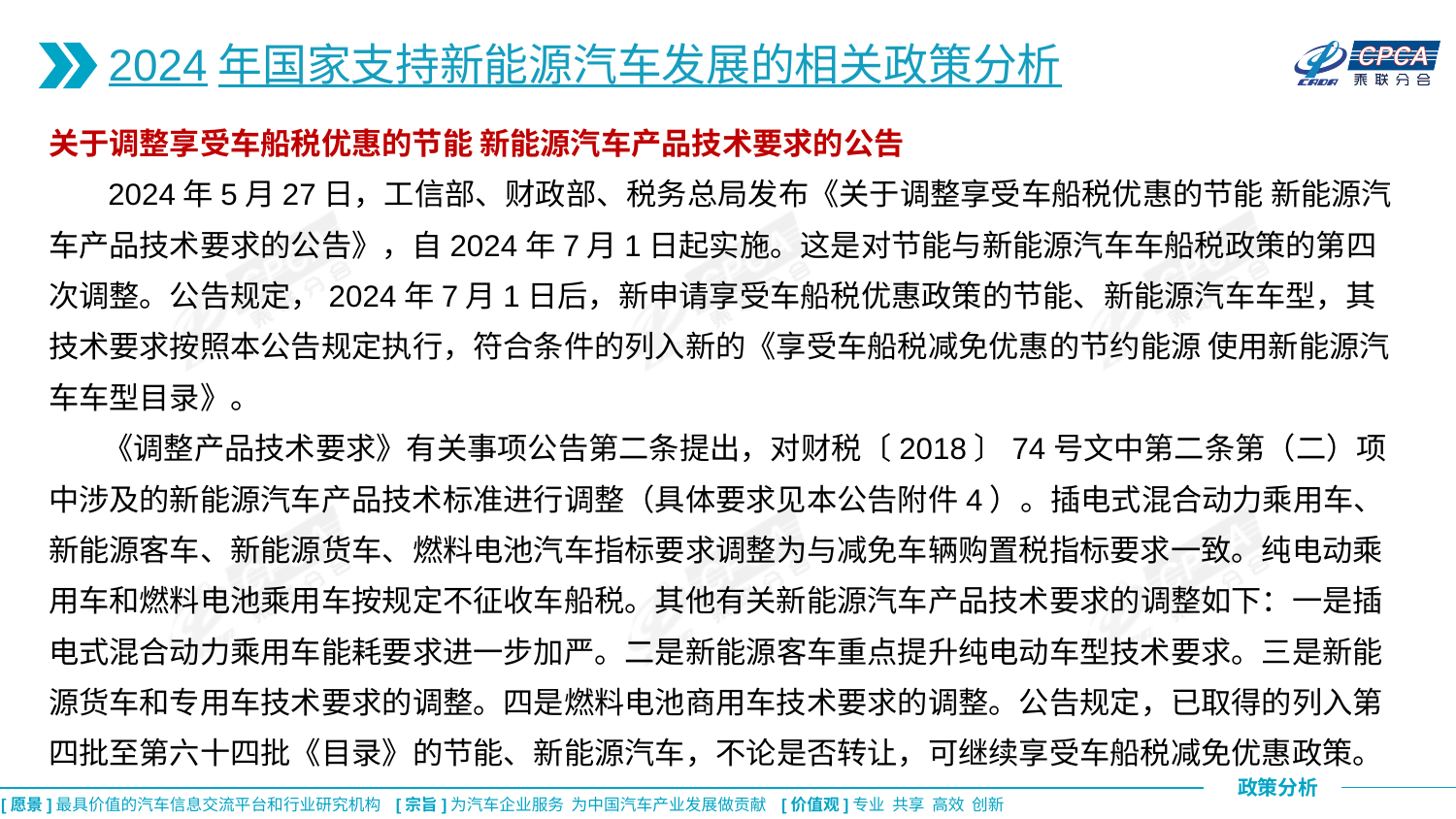

2024年国家支持新能源汽车发展的相关政策分析
关于调整享受车船税优惠的节能 新能源汽车产品技术要求的公告
       2024年5月27日，工信部、财政部、税务总局发布《关于调整享受车船税优惠的节能 新能源汽车产品技术要求的公告》，自2024年7月1日起实施。这是对节能与新能源汽车车船税政策的第四次调整。公告规定，2024年7月1日后，新申请享受车船税优惠政策的节能、新能源汽车车型，其技术要求按照本公告规定执行，符合条件的列入新的《享受车船税减免优惠的节约能源 使用新能源汽车车型目录》。
       《调整产品技术要求》有关事项公告第二条提出，对财税〔2018〕74号文中第二条第（二）项中涉及的新能源汽车产品技术标准进行调整（具体要求见本公告附件4）。插电式混合动力乘用车、新能源客车、新能源货车、燃料电池汽车指标要求调整为与减免车辆购置税指标要求一致。纯电动乘用车和燃料电池乘用车按规定不征收车船税。其他有关新能源汽车产品技术要求的调整如下：一是插电式混合动力乘用车能耗要求进一步加严。二是新能源客车重点提升纯电动车型技术要求。三是新能源货车和专用车技术要求的调整。四是燃料电池商用车技术要求的调整。公告规定，已取得的列入第四批至第六十四批《目录》的节能、新能源汽车，不论是否转让，可继续享受车船税减免优惠政策。